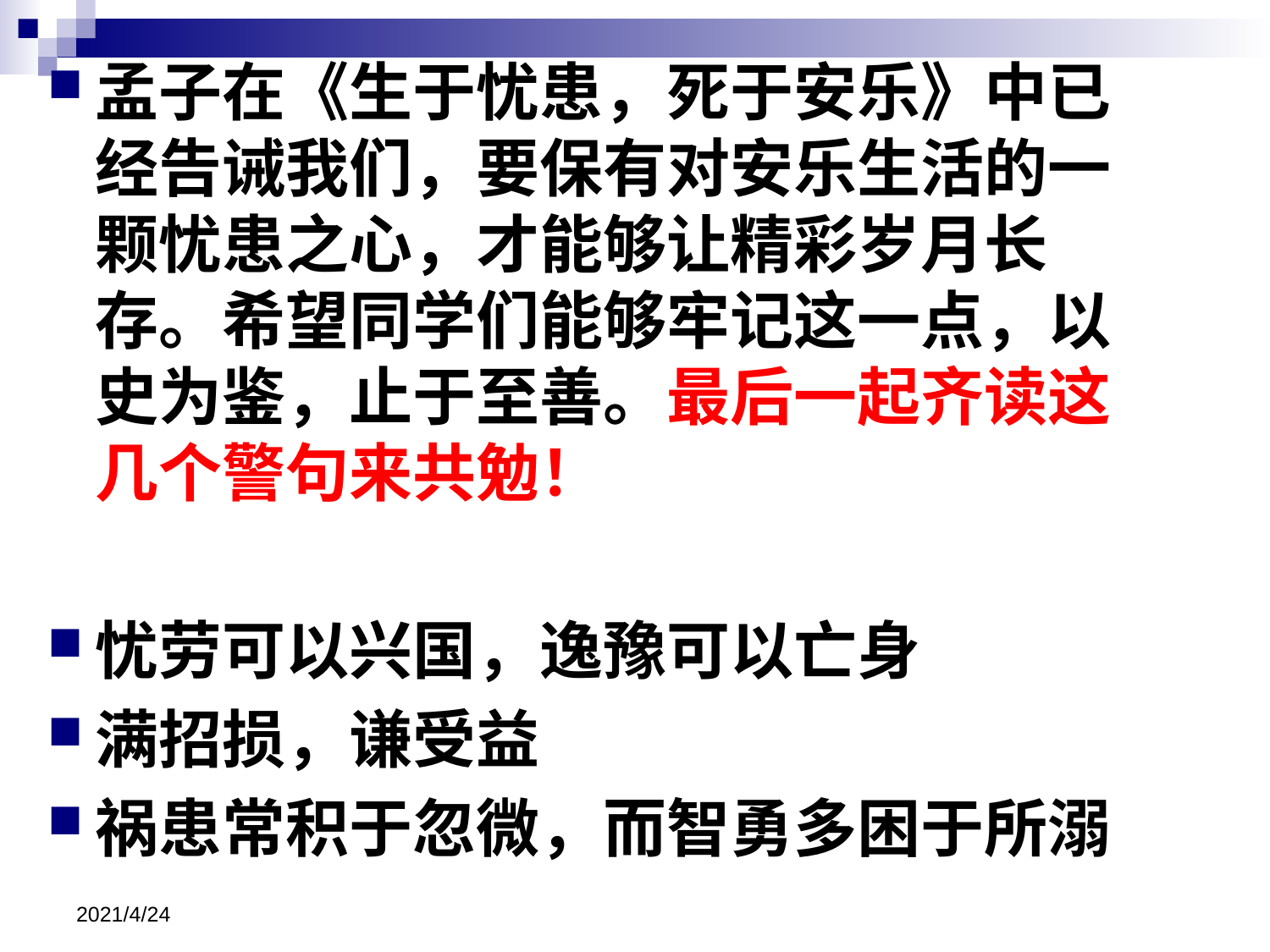

孟子在《生于忧患，死于安乐》中已经告诫我们，要保有对安乐生活的一颗忧患之心，才能够让精彩岁月长存。希望同学们能够牢记这一点，以史为鉴，止于至善。最后一起齐读这几个警句来共勉！

忧劳可以兴国，逸豫可以亡身
满招损，谦受益
祸患常积于忽微，而智勇多困于所溺
2021/4/24